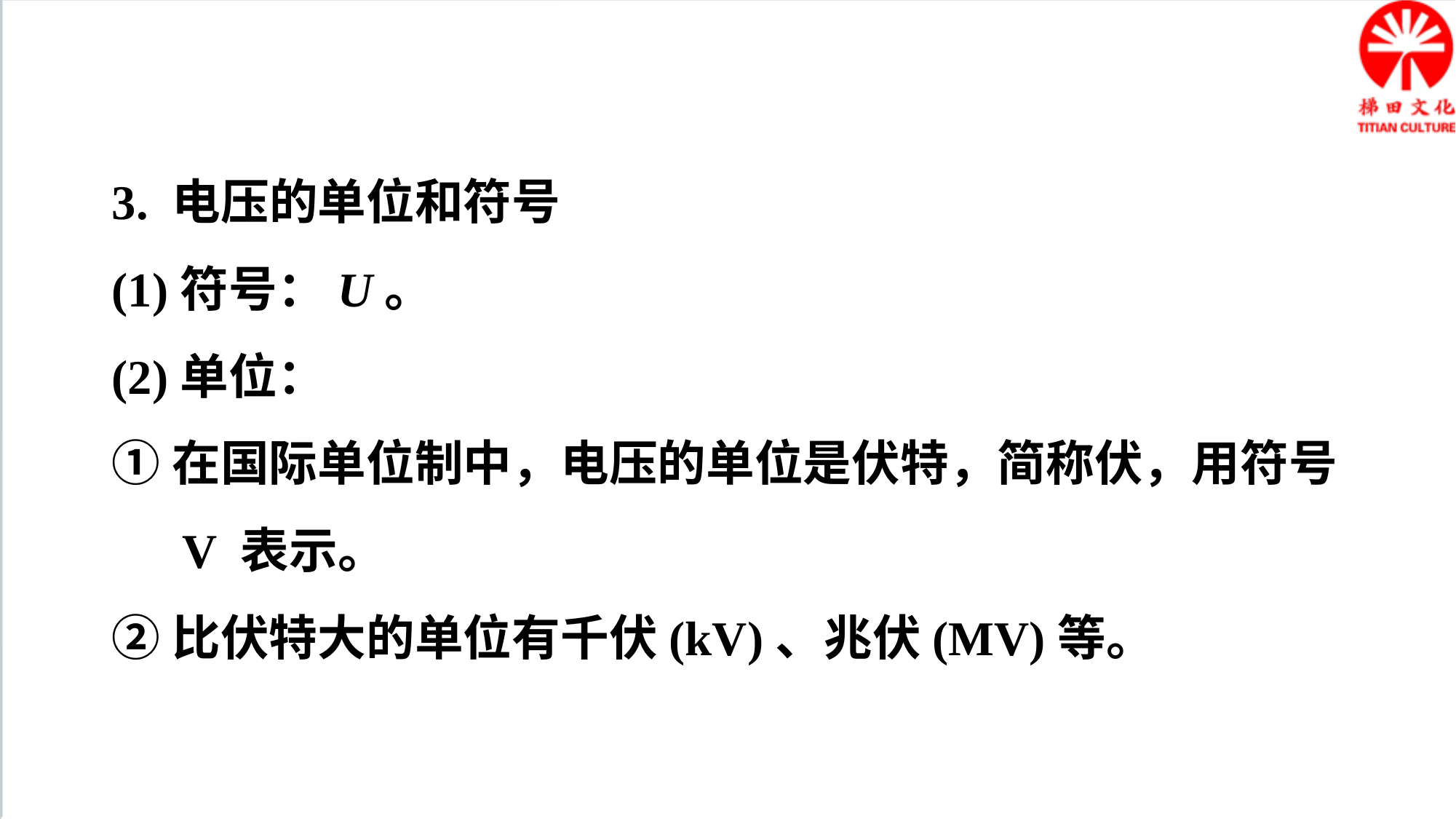

3. 电压的单位和符号
(1)符号：U。
(2)单位：
①在国际单位制中，电压的单位是伏特，简称伏，用符号V 表示。
②比伏特大的单位有千伏(kV)、兆伏(MV)等。